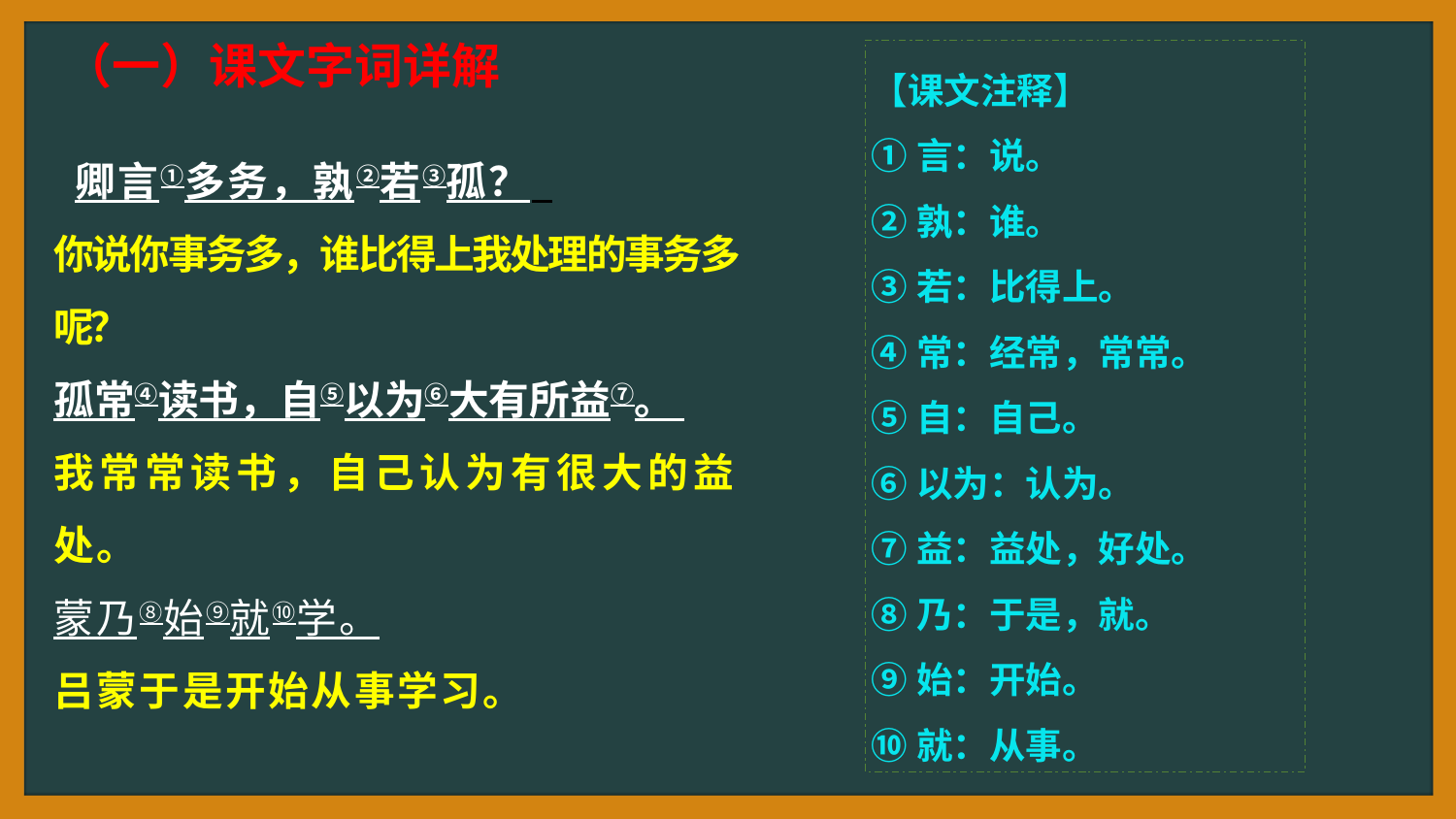

（一）课文字词详解
【课文注释】
①言：说。
②孰：谁。
③若：比得上。
④常：经常，常常。
⑤自：自己。
⑥以为：认为。
⑦益：益处，好处。
⑧乃：于是，就。
⑨始：开始。
⑩就：从事。
 卿言①多务，孰②若③孤？
你说你事务多，谁比得上我处理的事务多呢？
孤常④读书，自⑤以为⑥大有所益⑦。
我常常读书，自己认为有很大的益处。
蒙乃⑧始⑨就⑩学。
吕蒙于是开始从事学习。